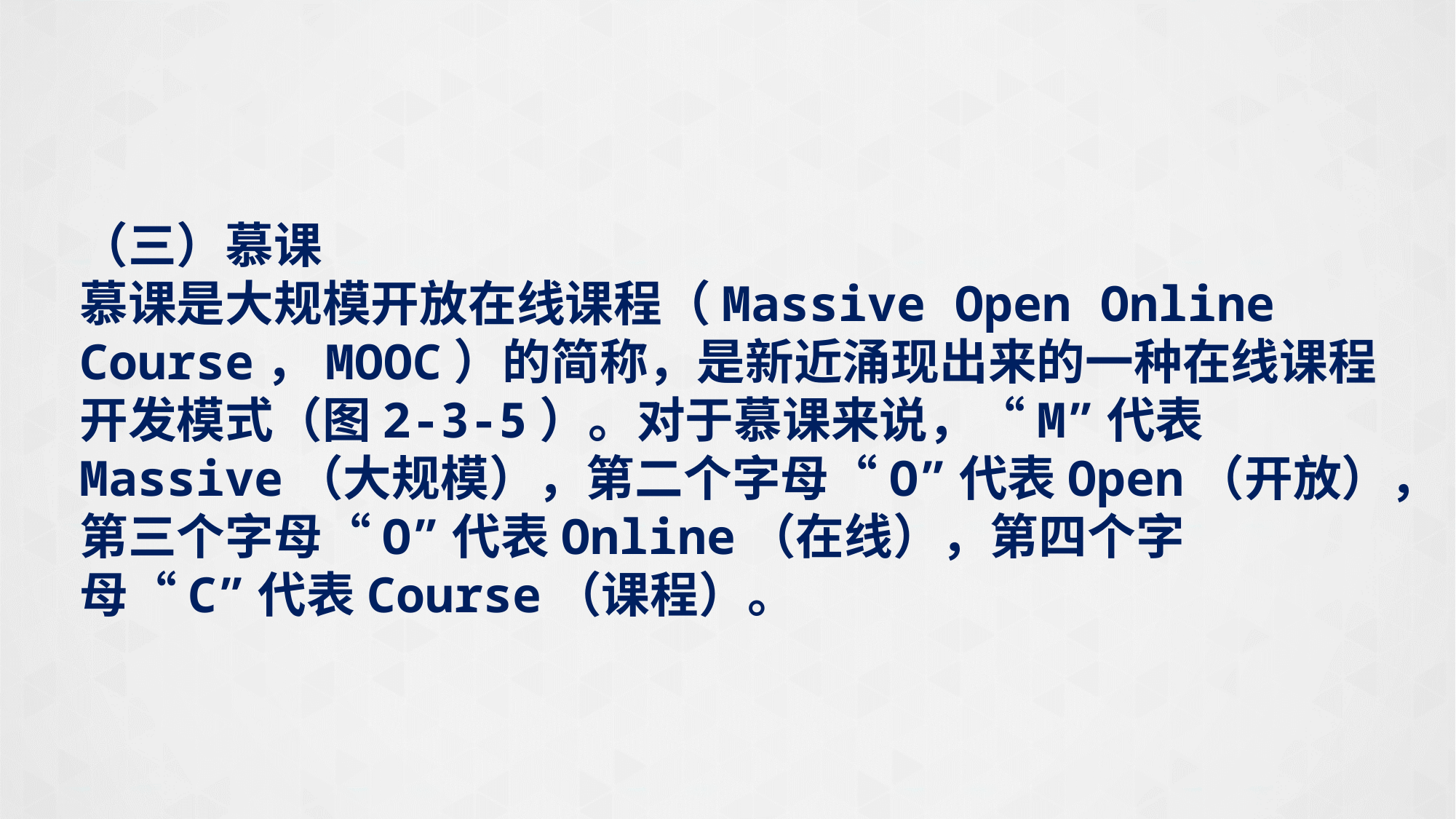

（三）慕课
慕课是大规模开放在线课程（Massive Open Online Course，MOOC）的简称，是新近涌现出来的一种在线课程开发模式（图2-3-5）。对于慕课来说，“M”代表Massive（大规模），第二个字母“O”代表Open（开放），第三个字母“O”代表Online（在线），第四个字母“C”代表Course（课程）。